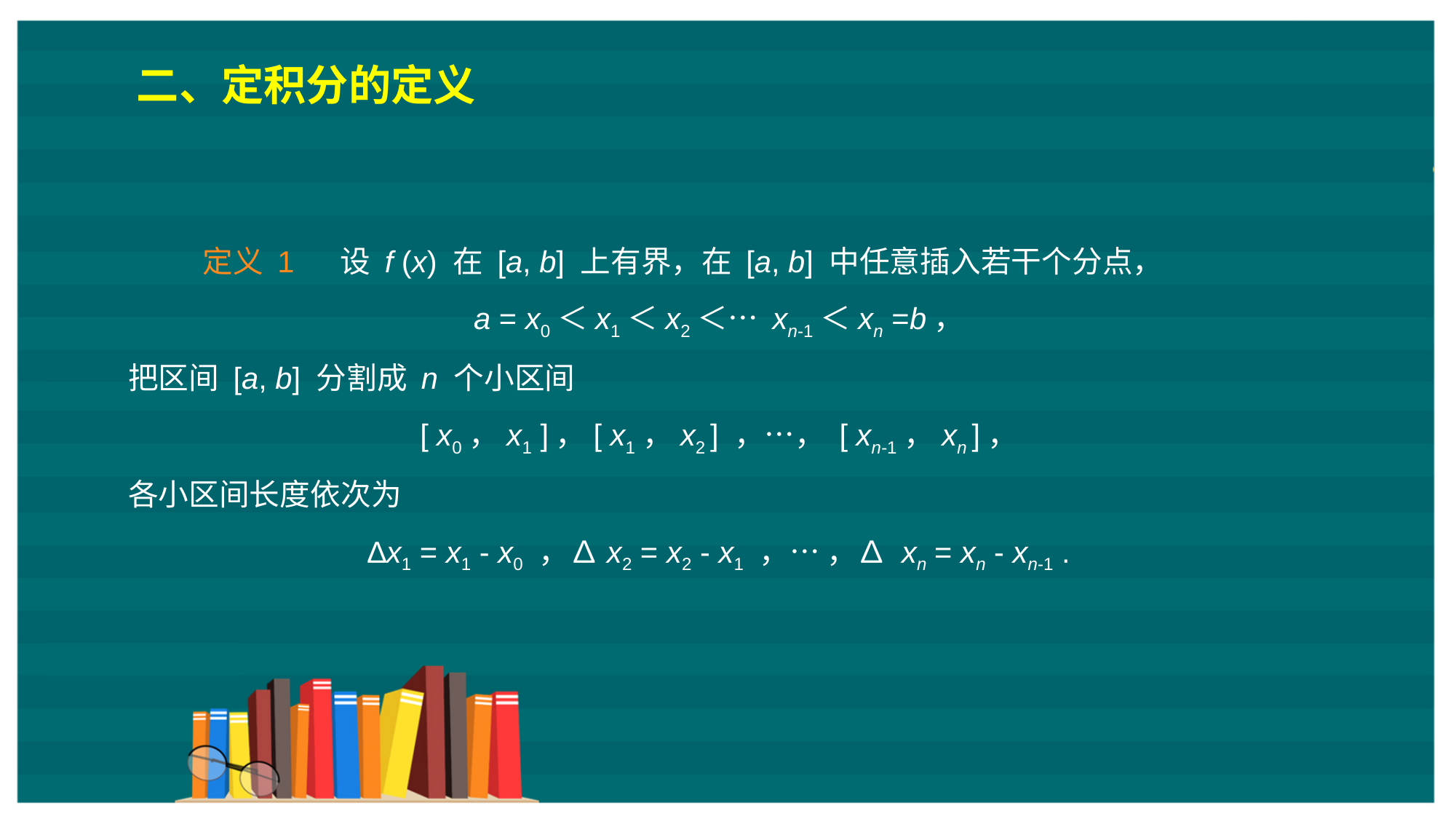

二、定积分的定义
 定义 1 　设 f (x) 在 [a, b] 上有界，在 [a, b] 中任意插入若干个分点，
a = x0＜x1＜x2＜… xn-1＜xn =b，
把区间 [a, b] 分割成 n 个小区间
[ x0，x1 ]，[ x1，x2 ] ，…， [ xn-1，xn ]，
各小区间长度依次为
∆x1 = x1 - x0 ，∆x2 = x2 - x1 ，… ，∆ xn = xn - xn-1 .